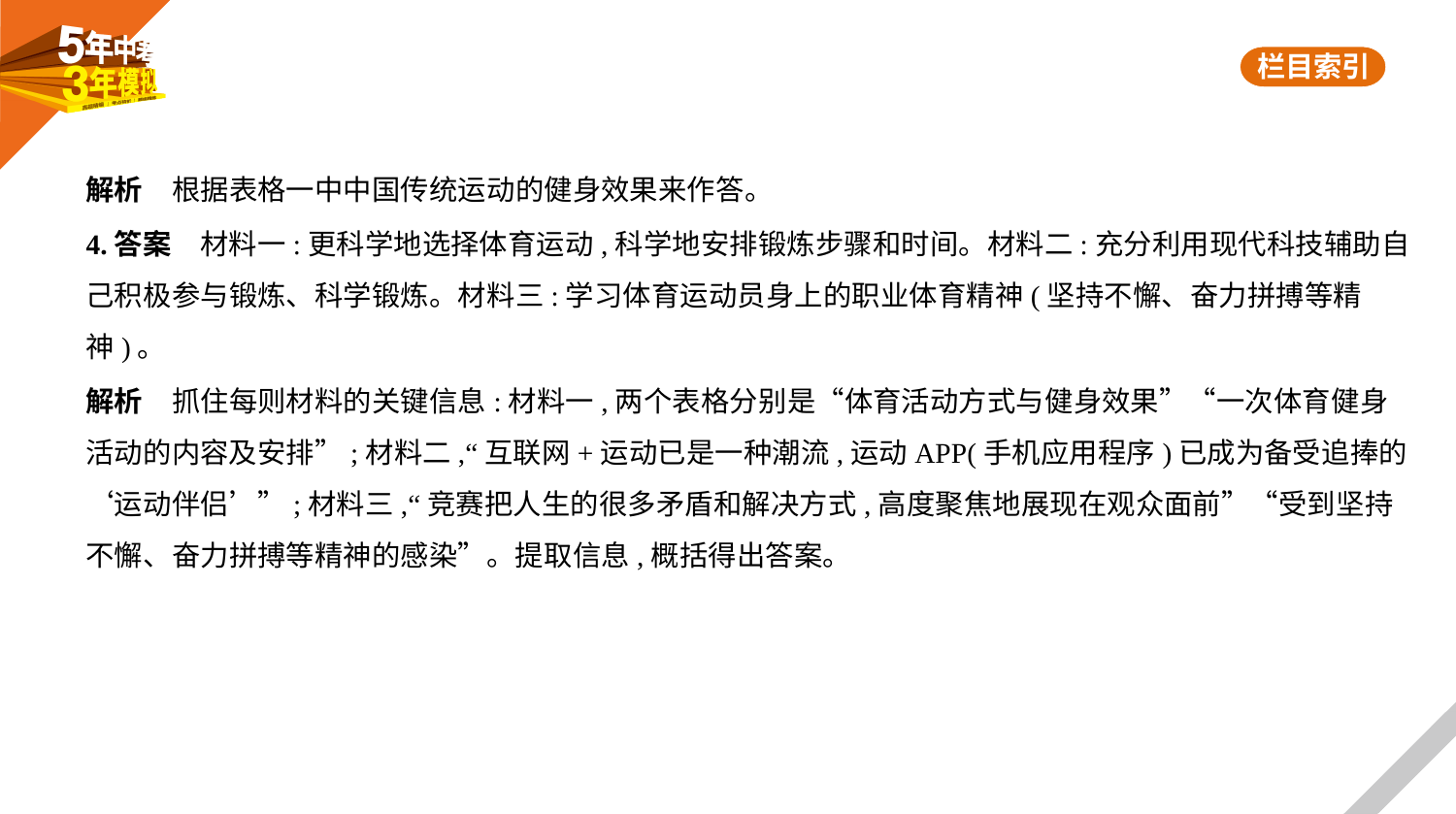

解析　根据表格一中中国传统运动的健身效果来作答。
4.答案　材料一:更科学地选择体育运动,科学地安排锻炼步骤和时间。材料二:充分利用现代科技辅助自
己积极参与锻炼、科学锻炼。材料三:学习体育运动员身上的职业体育精神(坚持不懈、奋力拼搏等精神)。
解析　抓住每则材料的关键信息:材料一,两个表格分别是“体育活动方式与健身效果”“一次体育健身
活动的内容及安排”;材料二,“互联网+运动已是一种潮流,运动APP(手机应用程序)已成为备受追捧的
‘运动伴侣’”;材料三,“竞赛把人生的很多矛盾和解决方式,高度聚焦地展现在观众面前”“受到坚持
不懈、奋力拼搏等精神的感染”。提取信息,概括得出答案。